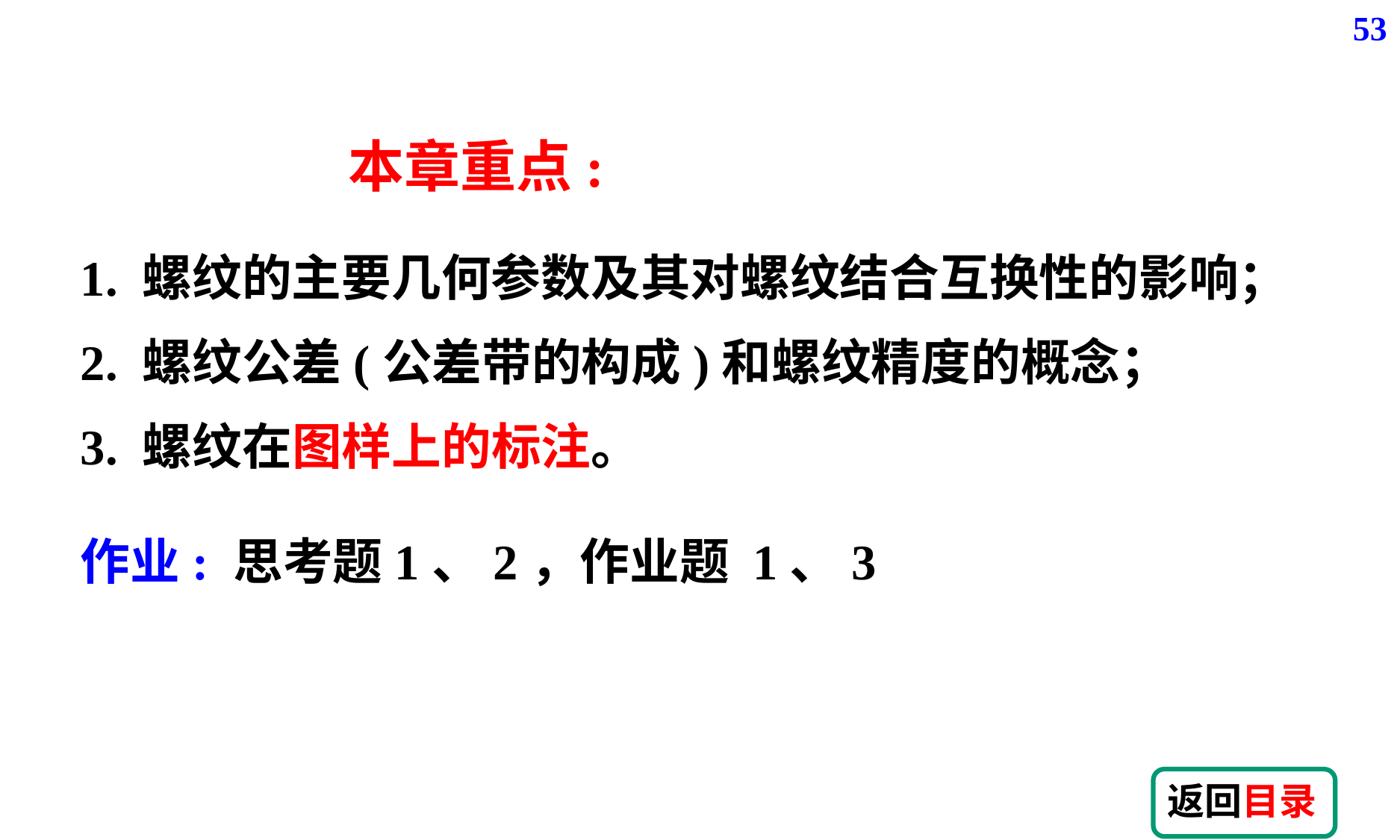

53
本章重点:
1. 螺纹的主要几何参数及其对螺纹结合互换性的影响；
2. 螺纹公差(公差带的构成)和螺纹精度的概念；
3. 螺纹在图样上的标注。
作业: 思考题1、2，作业题 1、3
返回目录